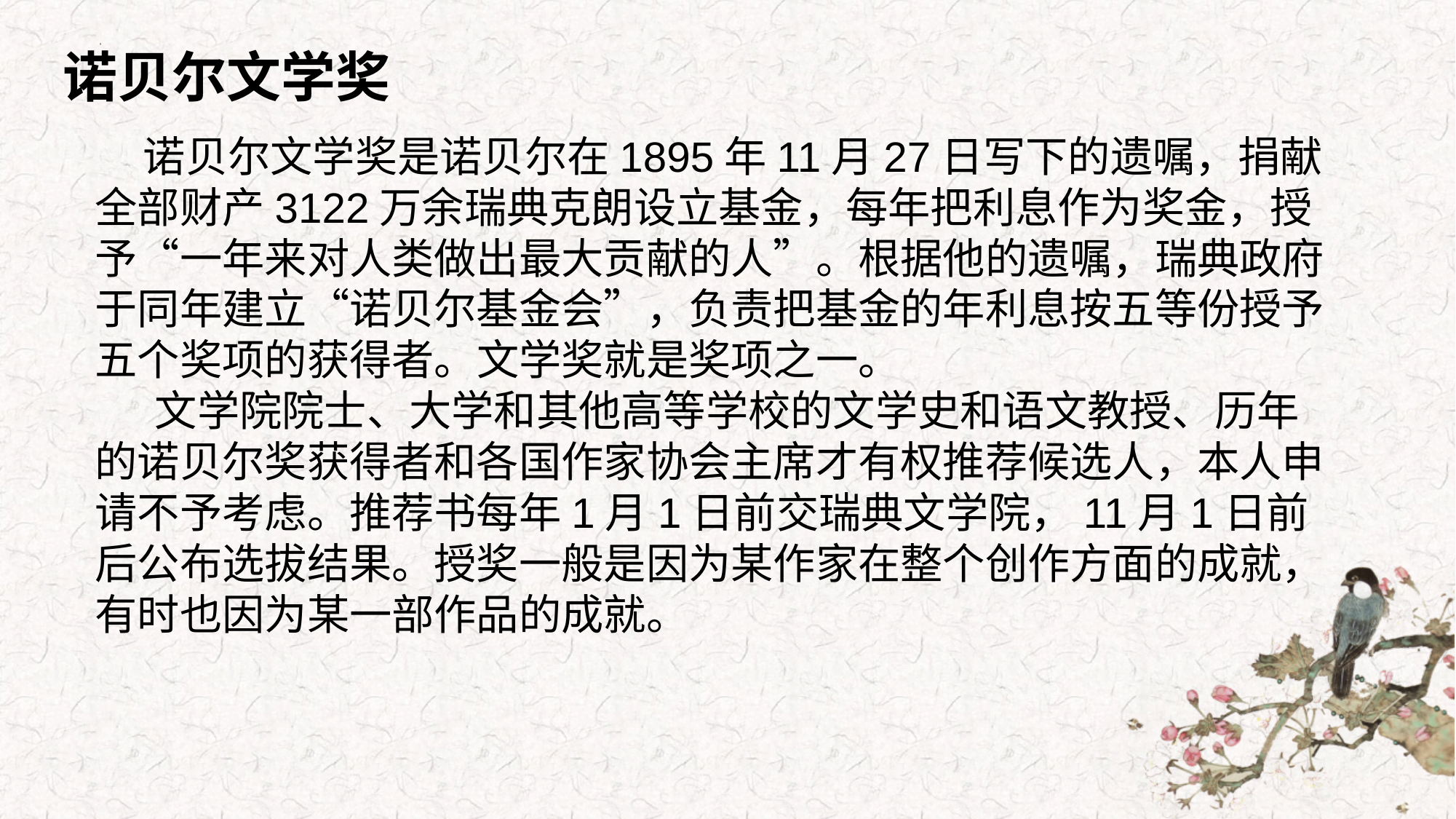

诺贝尔文学奖
    诺贝尔文学奖是诺贝尔在1895年11月27日写下的遗嘱，捐献全部财产3122万余瑞典克朗设立基金，每年把利息作为奖金，授予“一年来对人类做出最大贡献的人”。根据他的遗嘱，瑞典政府于同年建立“诺贝尔基金会”，负责把基金的年利息按五等份授予五个奖项的获得者。文学奖就是奖项之一。
    文学院院士、大学和其他高等学校的文学史和语文教授、历年的诺贝尔奖获得者和各国作家协会主席才有权推荐候选人，本人申请不予考虑。推荐书每年1月1日前交瑞典文学院，11月1日前后公布选拔结果。授奖一般是因为某作家在整个创作方面的成就，有时也因为某一部作品的成就。